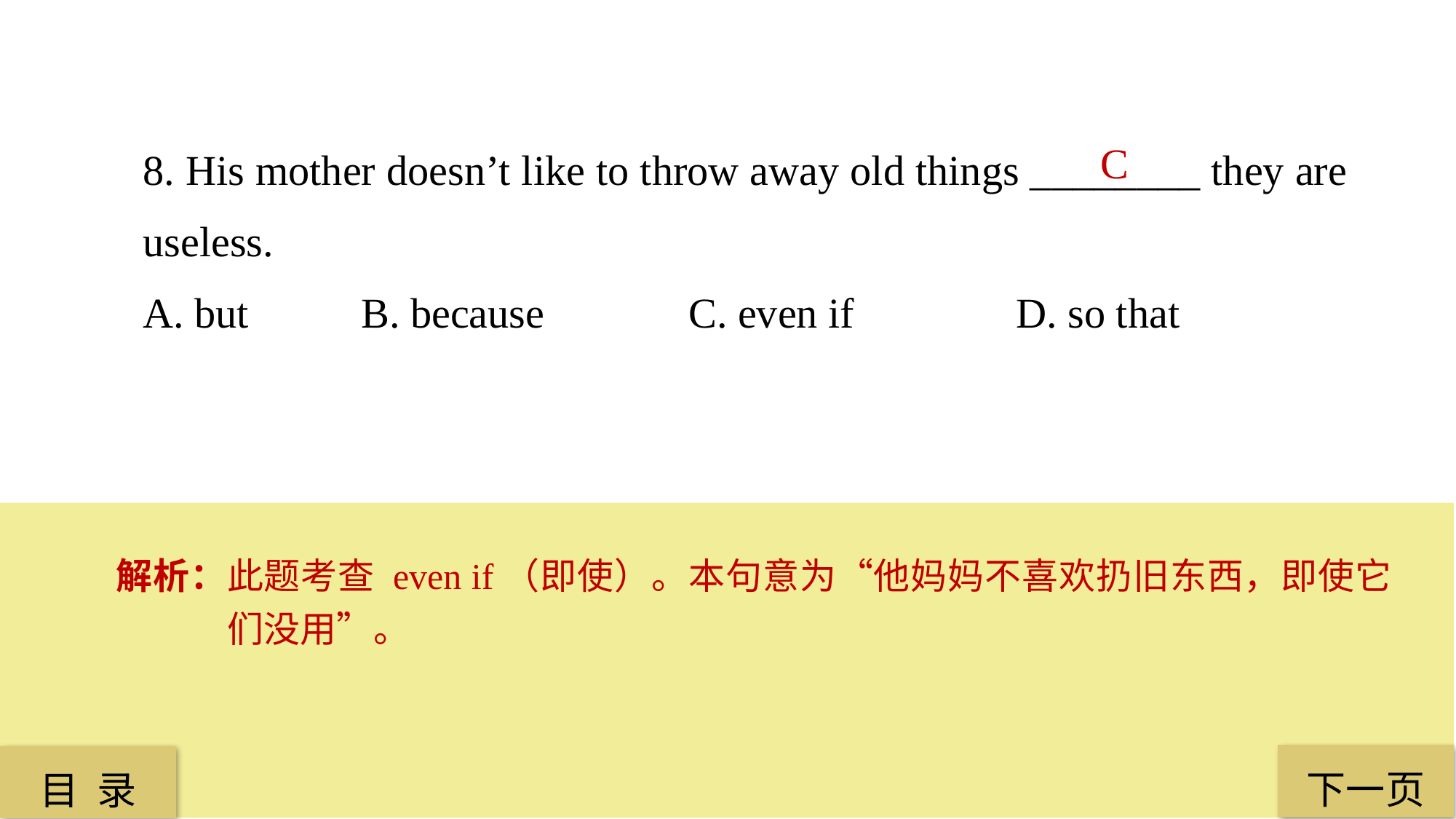

8. His mother doesn’t like to throw away old things ________ they are useless.
A. but 	B. because 		C. even if 		D. so that
C
解析：此题考查 even if（即使）。本句意为“他妈妈不喜欢扔旧东西，即使它们没用”。